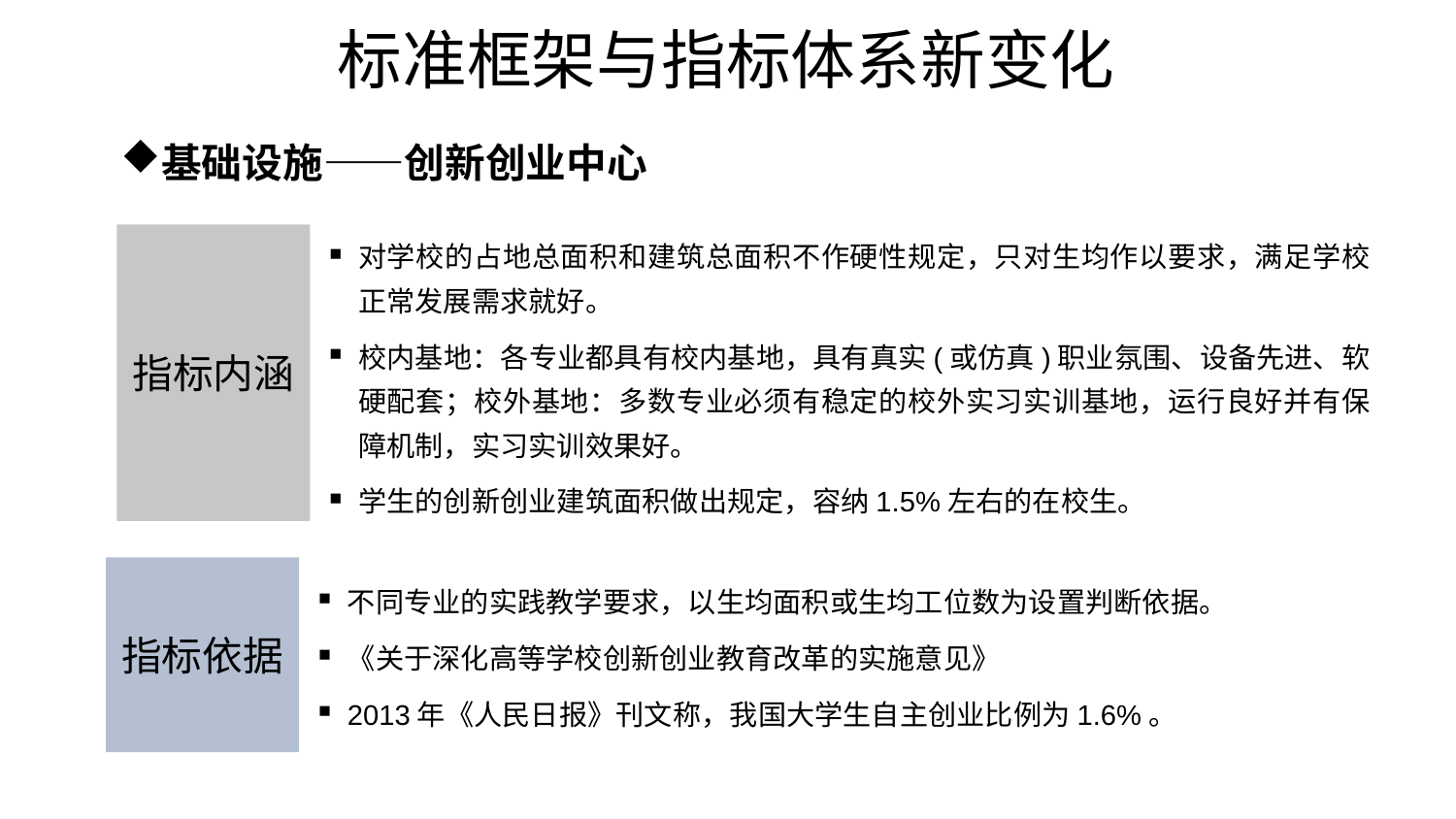

# 标准框架与指标体系新变化
基础设施——创新创业中心
对学校的占地总面积和建筑总面积不作硬性规定，只对生均作以要求，满足学校正常发展需求就好。
校内基地：各专业都具有校内基地，具有真实(或仿真)职业氛围、设备先进、软硬配套；校外基地：多数专业必须有稳定的校外实习实训基地，运行良好并有保障机制，实习实训效果好。
学生的创新创业建筑面积做出规定，容纳1.5%左右的在校生。

指标内涵
指标依据
不同专业的实践教学要求，以生均面积或生均工位数为设置判断依据。
《关于深化高等学校创新创业教育改革的实施意见》
2013年《人民日报》刊文称，我国大学生自主创业比例为1.6%。